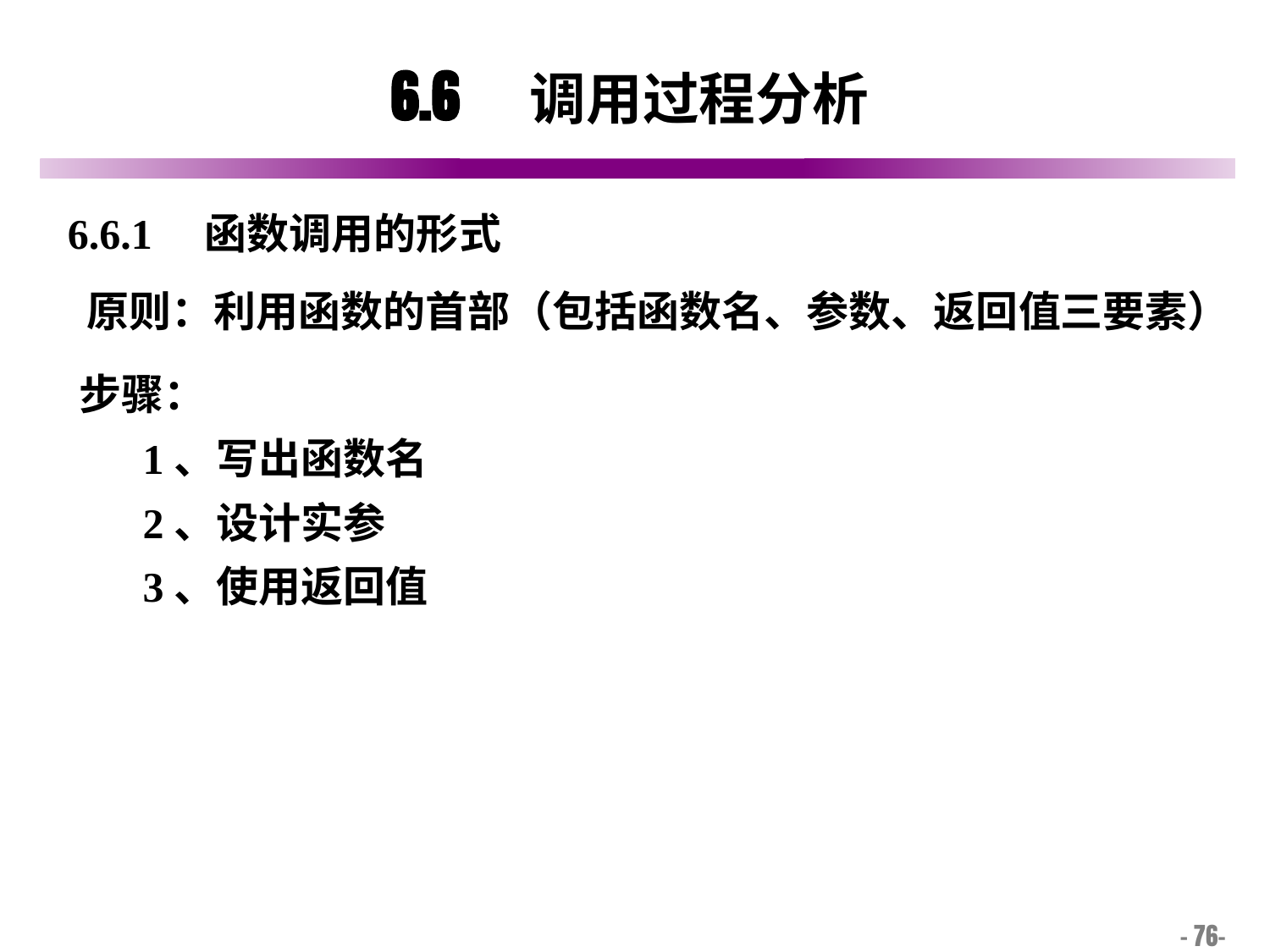

# 6.6　调用过程分析
6.6.1　函数调用的形式
原则：利用函数的首部（包括函数名、参数、返回值三要素）
步骤：
1、写出函数名
2、设计实参
3、使用返回值
 - 76-